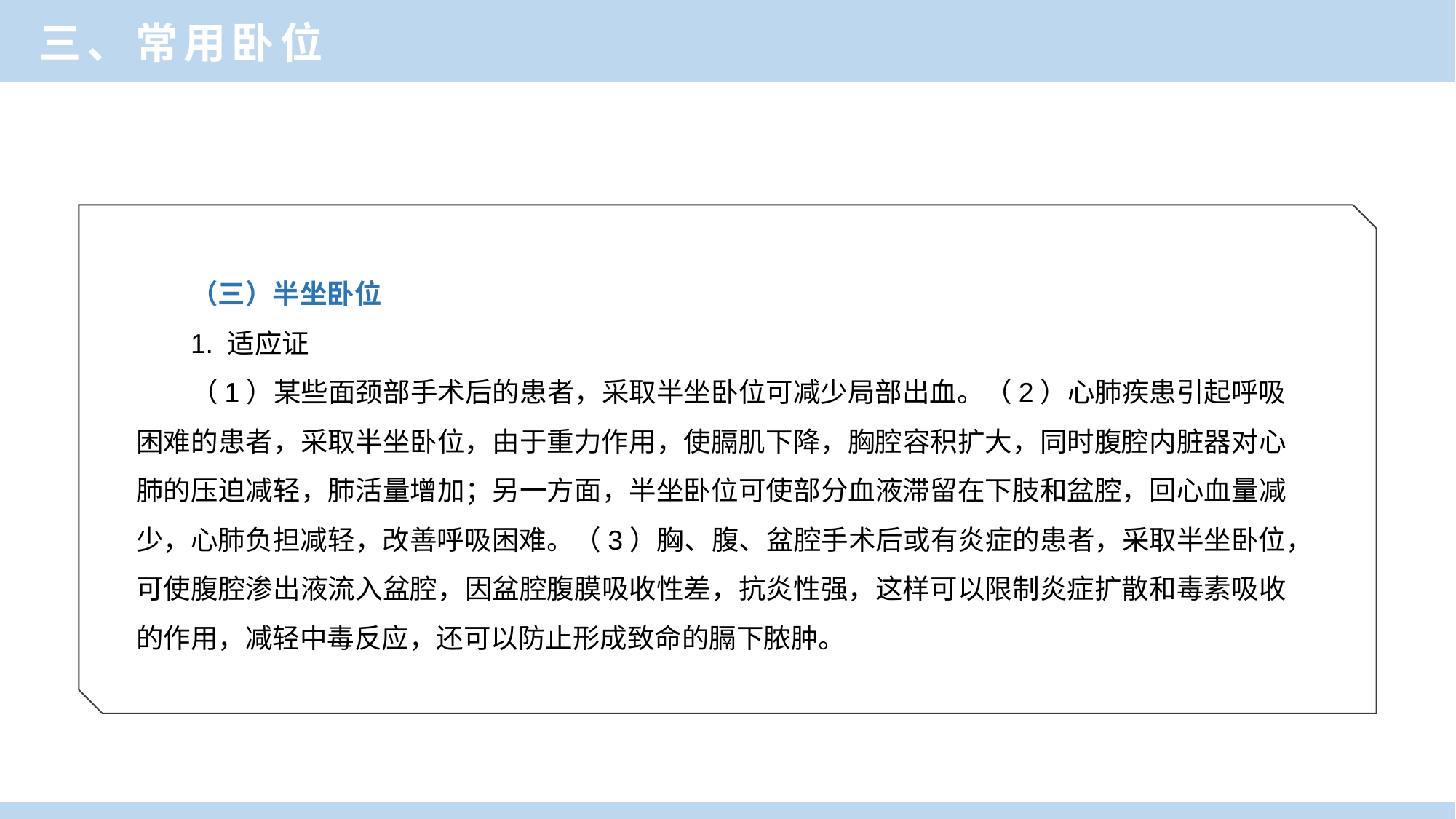

三、常用卧位

（三）半坐卧位
1. 适应证
（1）某些面颈部手术后的患者，采取半坐卧位可减少局部出血。（2）心肺疾患引起呼吸困难的患者，采取半坐卧位，由于重力作用，使膈肌下降，胸腔容积扩大，同时腹腔内脏器对心肺的压迫减轻，肺活量增加；另一方面，半坐卧位可使部分血液滞留在下肢和盆腔，回心血量减少，心肺负担减轻，改善呼吸困难。（3）胸、腹、盆腔手术后或有炎症的患者，采取半坐卧位，可使腹腔渗出液流入盆腔，因盆腔腹膜吸收性差，抗炎性强，这样可以限制炎症扩散和毒素吸收的作用，减轻中毒反应，还可以防止形成致命的膈下脓肿。